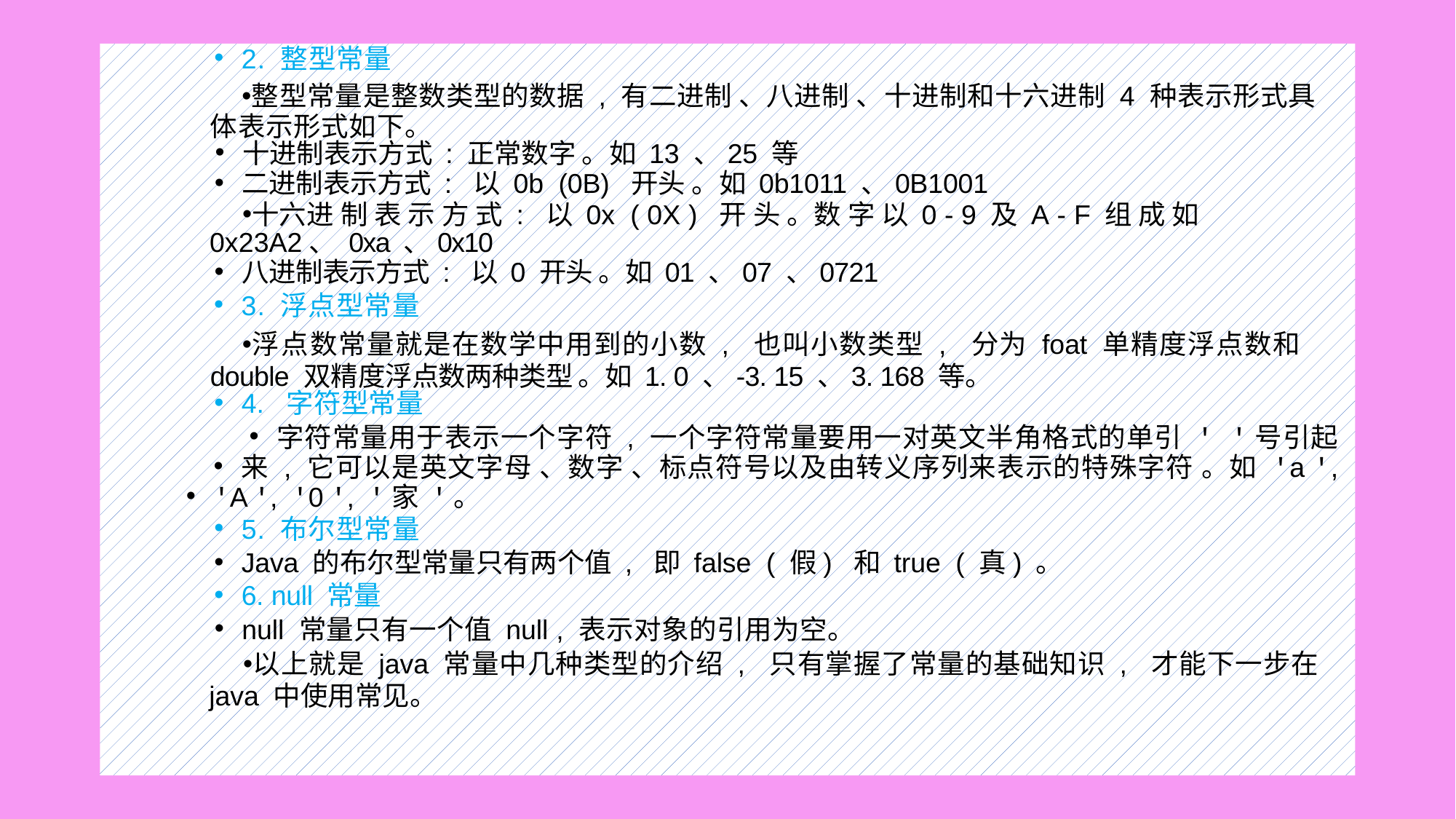

#
2. 整型常量
整型常量是整数类型的数据 , 有二进制 、八进制 、十进制和十六进制 4 种表示形式具 体表示形式如下。
十进制表示方式 : 正常数字 。如 13 、25 等
二进制表示方式 :  以 0b  (0B)  开头 。如 0b1011 、0B1001
十六进 制 表 示 方 式 :  以 0x  ( 0X )  开 头 。数 字 以 0 - 9 及 A - F 组 成 如 0x23A2、 0xa 、0x10
八进制表示方式 :  以 0 开头 。如 01 、07 、0721
3. 浮点型常量
浮点数常量就是在数学中用到的小数 ,  也叫小数类型 ,  分为 foat 单精度浮点数和 double 双精度浮点数两种类型 。如 1. 0 、-3. 15 、3. 168 等。
4.  字符型常量
字符常量用于表示一个字符 , 一个字符常量要用一对英文半角格式的单引 ' '号引起
来 , 它可以是英文字母 、数字 、标点符号以及由转义序列来表示的特殊字符 。如 'a ',
'A ',  '0 ',  '家 '。
5. 布尔型常量
Java 的布尔型常量只有两个值 ,  即 false  ( 假)  和 true  ( 真) 。
6. null 常量
null 常量只有一个值 null , 表示对象的引用为空。
以上就是 java 常量中几种类型的介绍 ,  只有掌握了常量的基础知识 ,  才能下一步在 java 中使用常见。